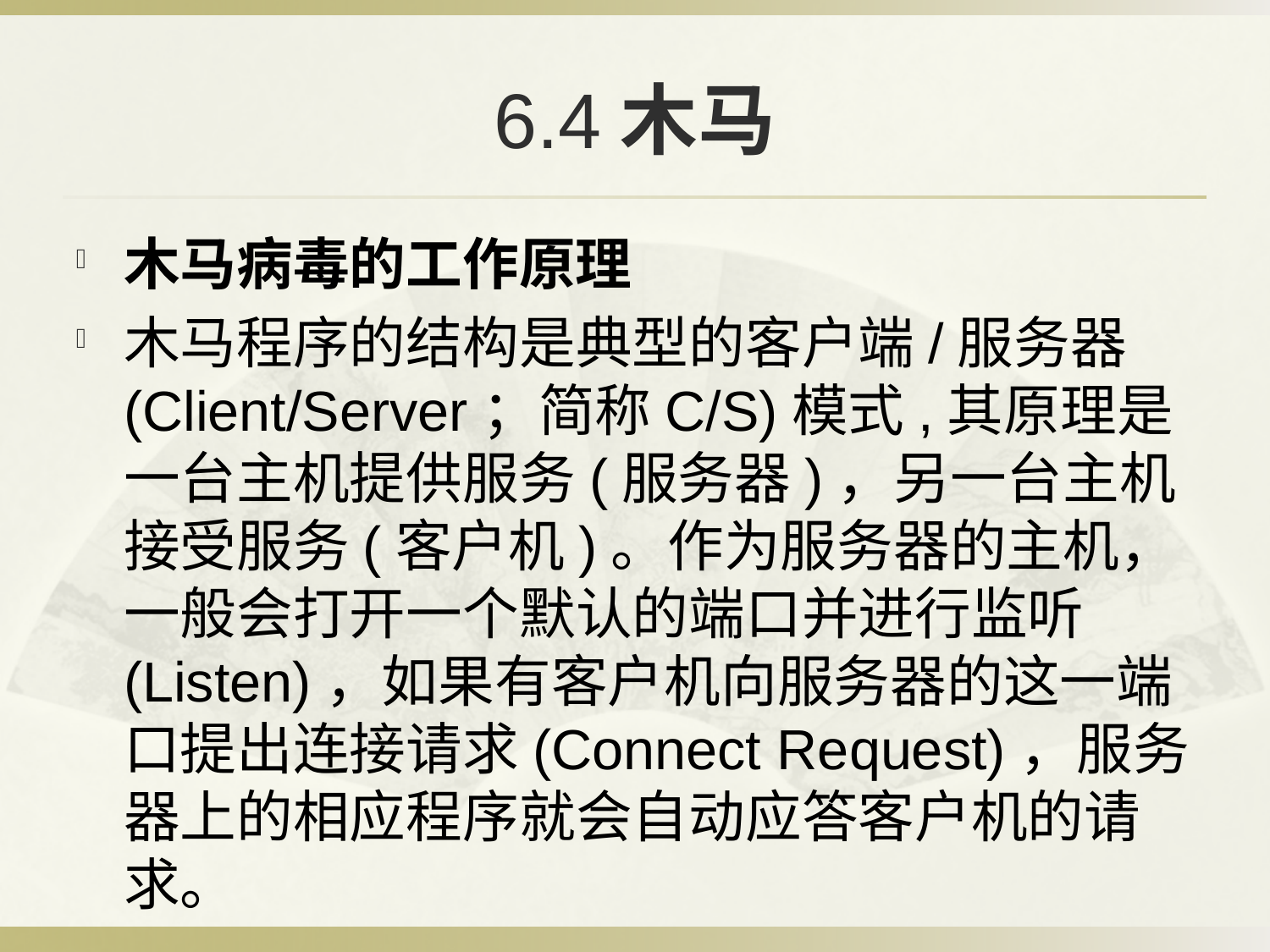

# 6.4木马
木马病毒的工作原理
木马程序的结构是典型的客户端/服务器(Client/Server；简称C/S)模式,其原理是一台主机提供服务(服务器)，另一台主机接受服务(客户机)。作为服务器的主机，一般会打开一个默认的端口并进行监听(Listen)，如果有客户机向服务器的这一端口提出连接请求(Connect Request)，服务器上的相应程序就会自动应答客户机的请求。